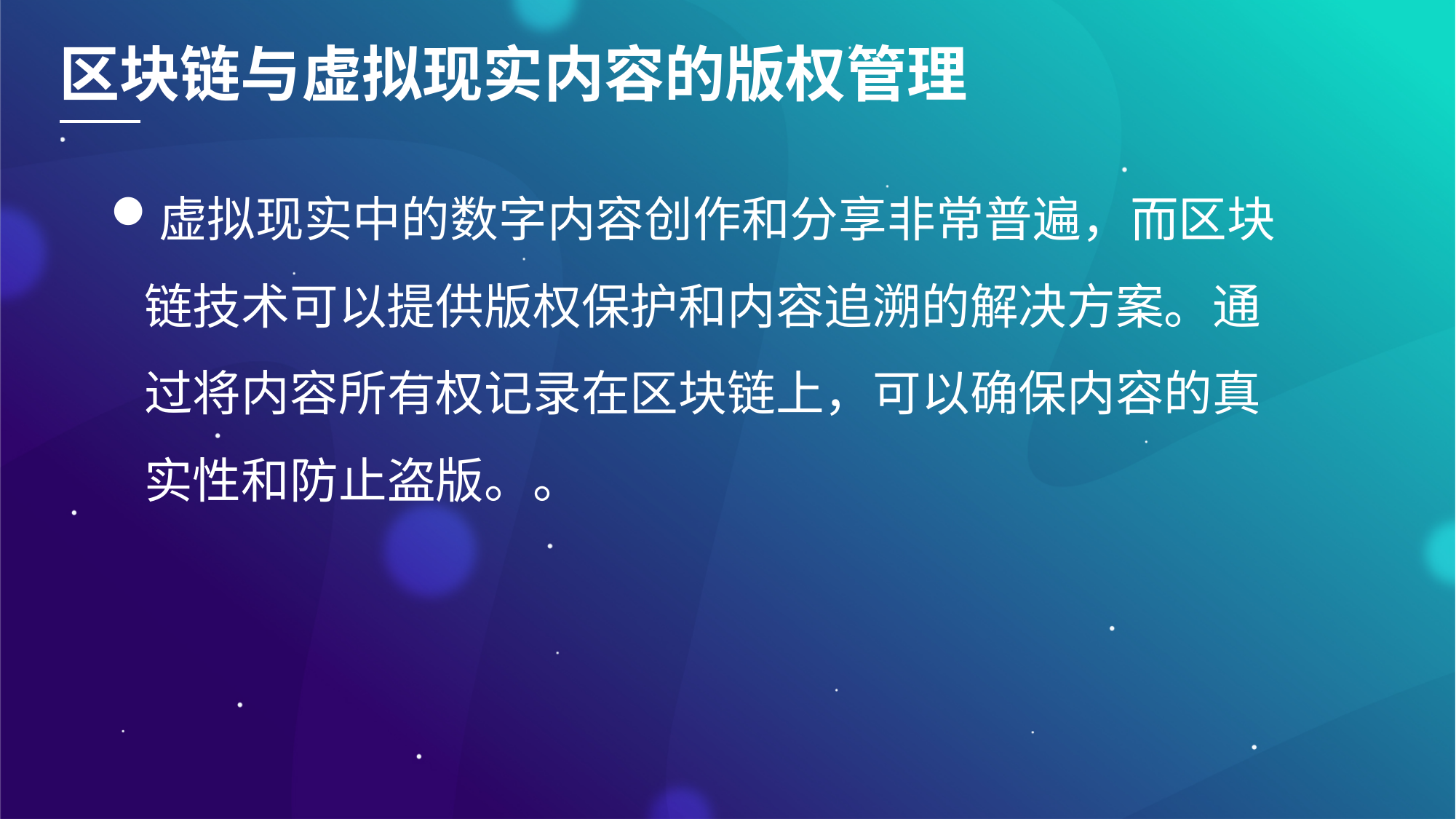

区块链与虚拟现实内容的版权管理
虚拟现实中的数字内容创作和分享非常普遍，而区块链技术可以提供版权保护和内容追溯的解决方案。通过将内容所有权记录在区块链上，可以确保内容的真实性和防止盗版。。